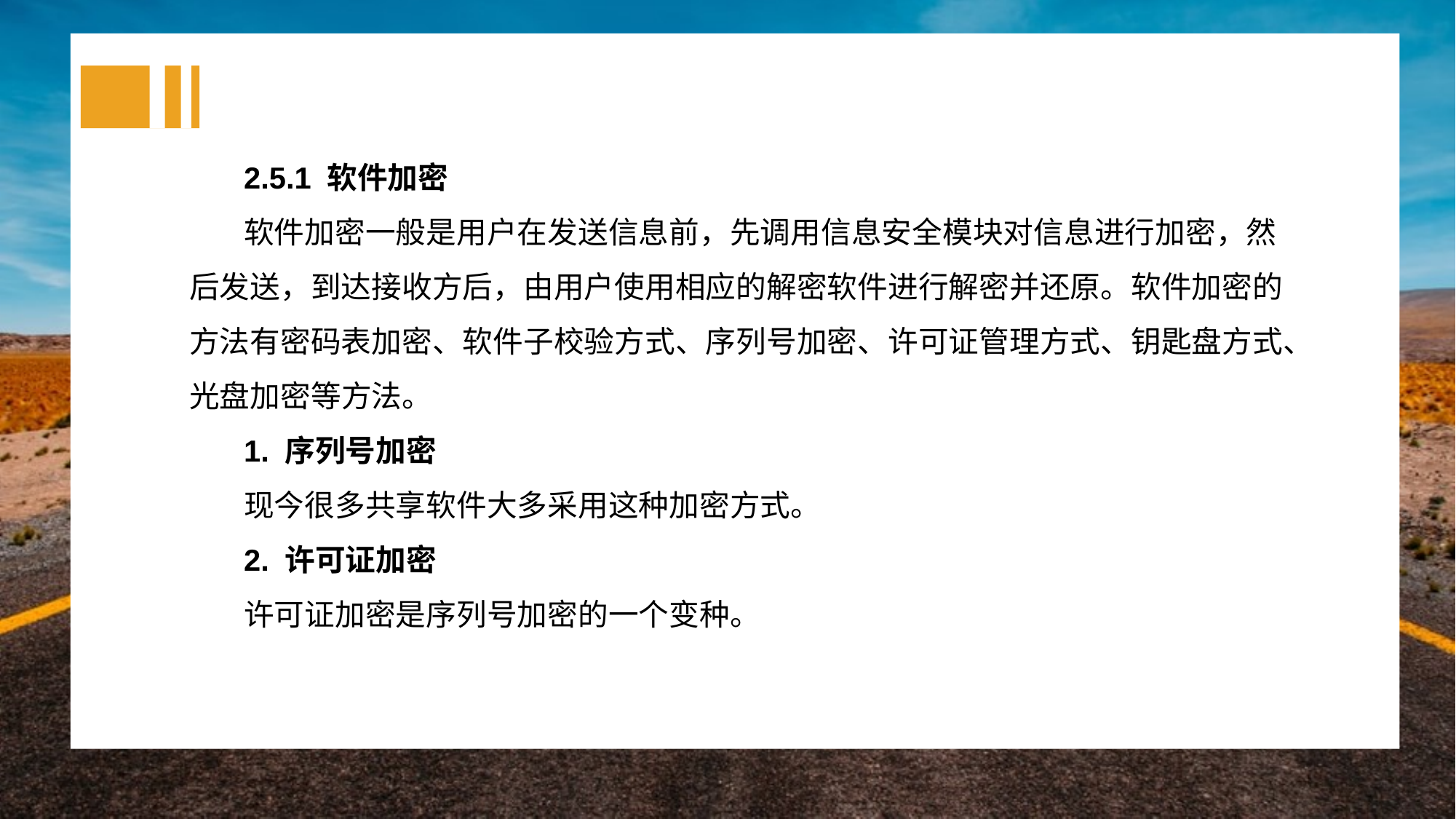

2.5.1 软件加密
软件加密一般是用户在发送信息前，先调用信息安全模块对信息进行加密，然后发送，到达接收方后，由用户使用相应的解密软件进行解密并还原。软件加密的方法有密码表加密、软件子校验方式、序列号加密、许可证管理方式、钥匙盘方式、光盘加密等方法。
1. 序列号加密
现今很多共享软件大多采用这种加密方式。
2. 许可证加密
许可证加密是序列号加密的一个变种。